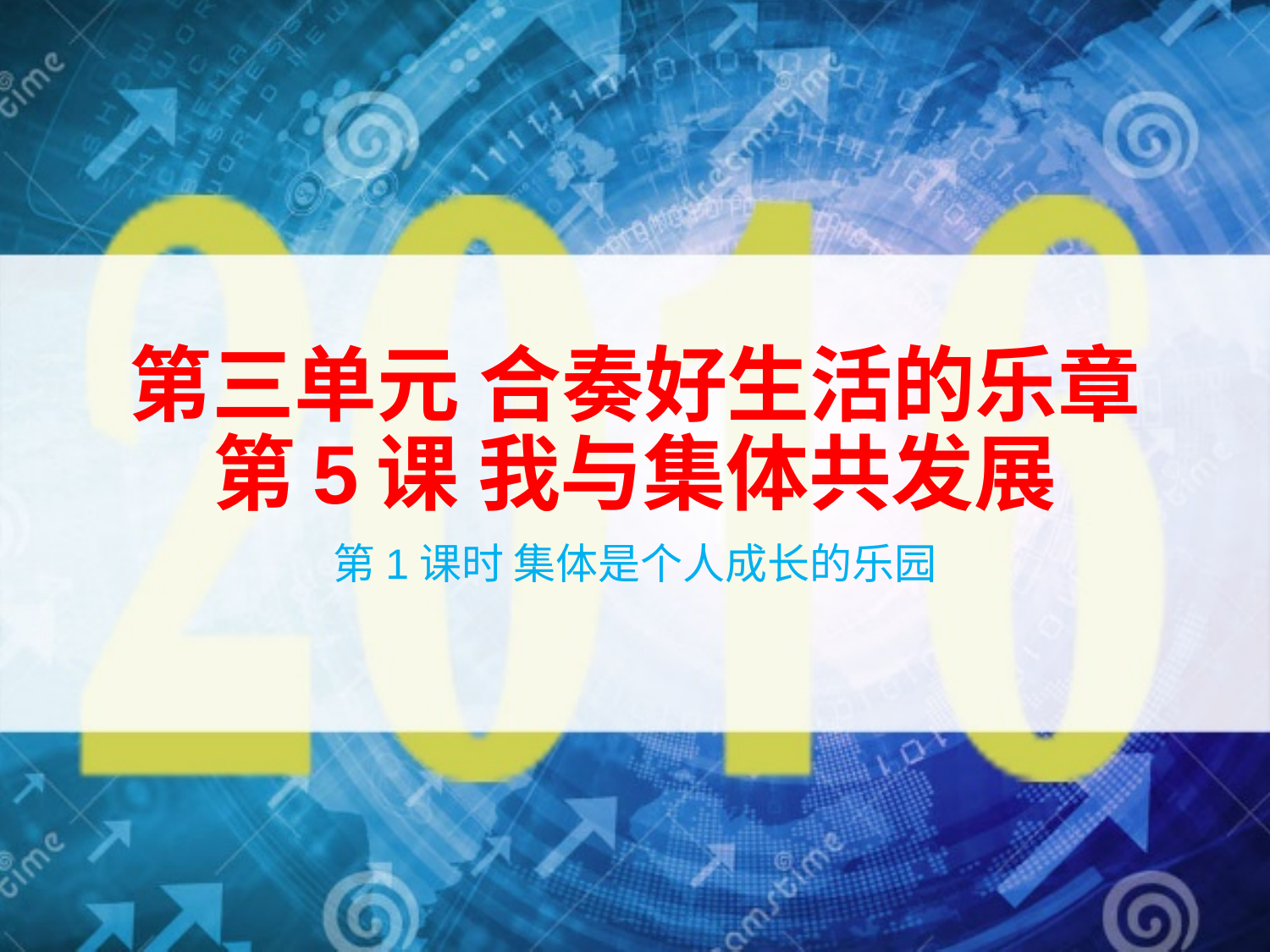

# 第三单元 合奏好生活的乐章 第5课 我与集体共发展
第1课时 集体是个人成长的乐园